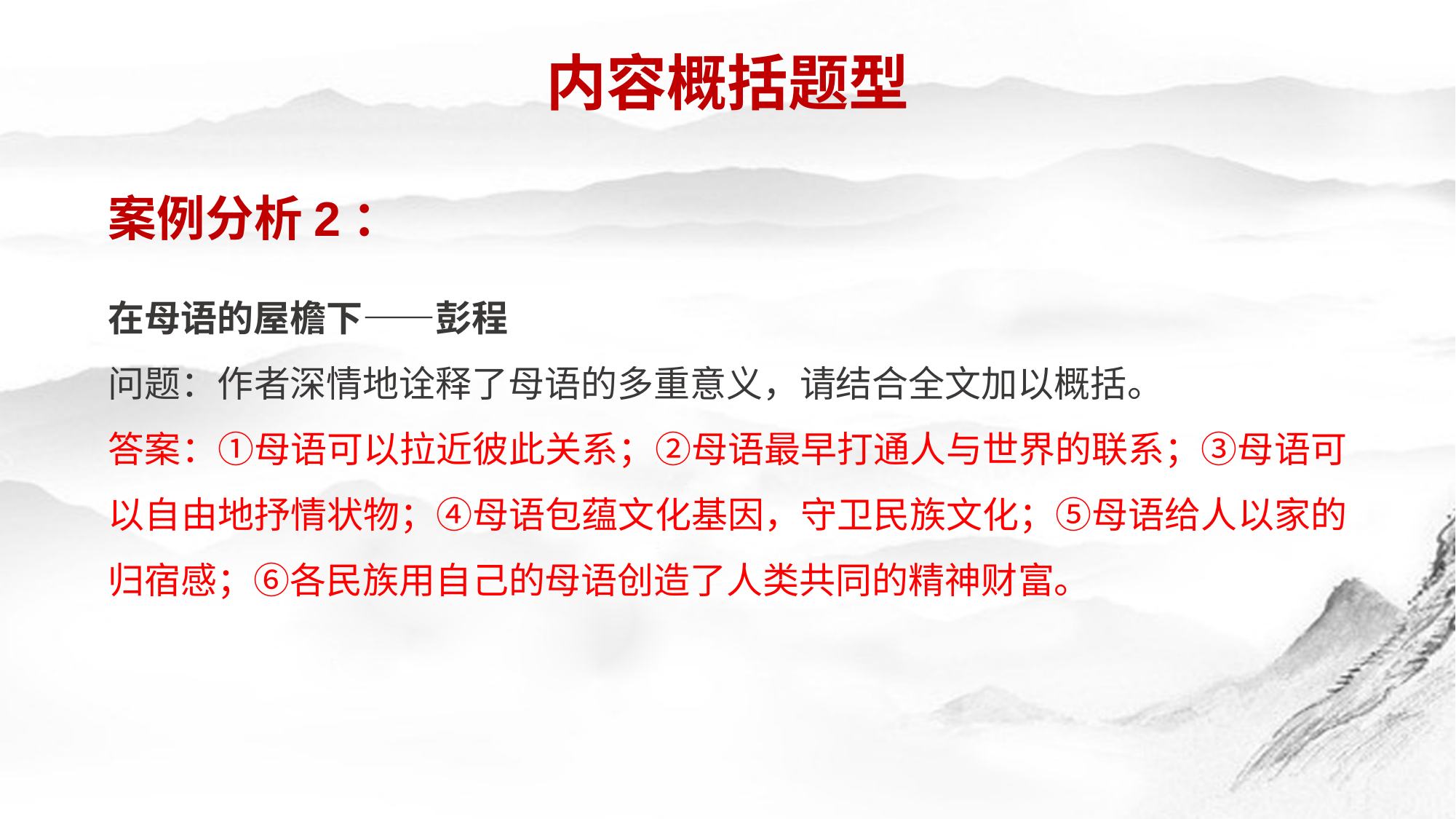

内容概括题型
案例分析2：
在母语的屋檐下——彭程
问题：作者深情地诠释了母语的多重意义，请结合全文加以概括。
答案：①母语可以拉近彼此关系；②母语最早打通人与世界的联系；③母语可以自由地抒情状物；④母语包蕴文化基因，守卫民族文化；⑤母语给人以家的归宿感；⑥各民族用自己的母语创造了人类共同的精神财富。